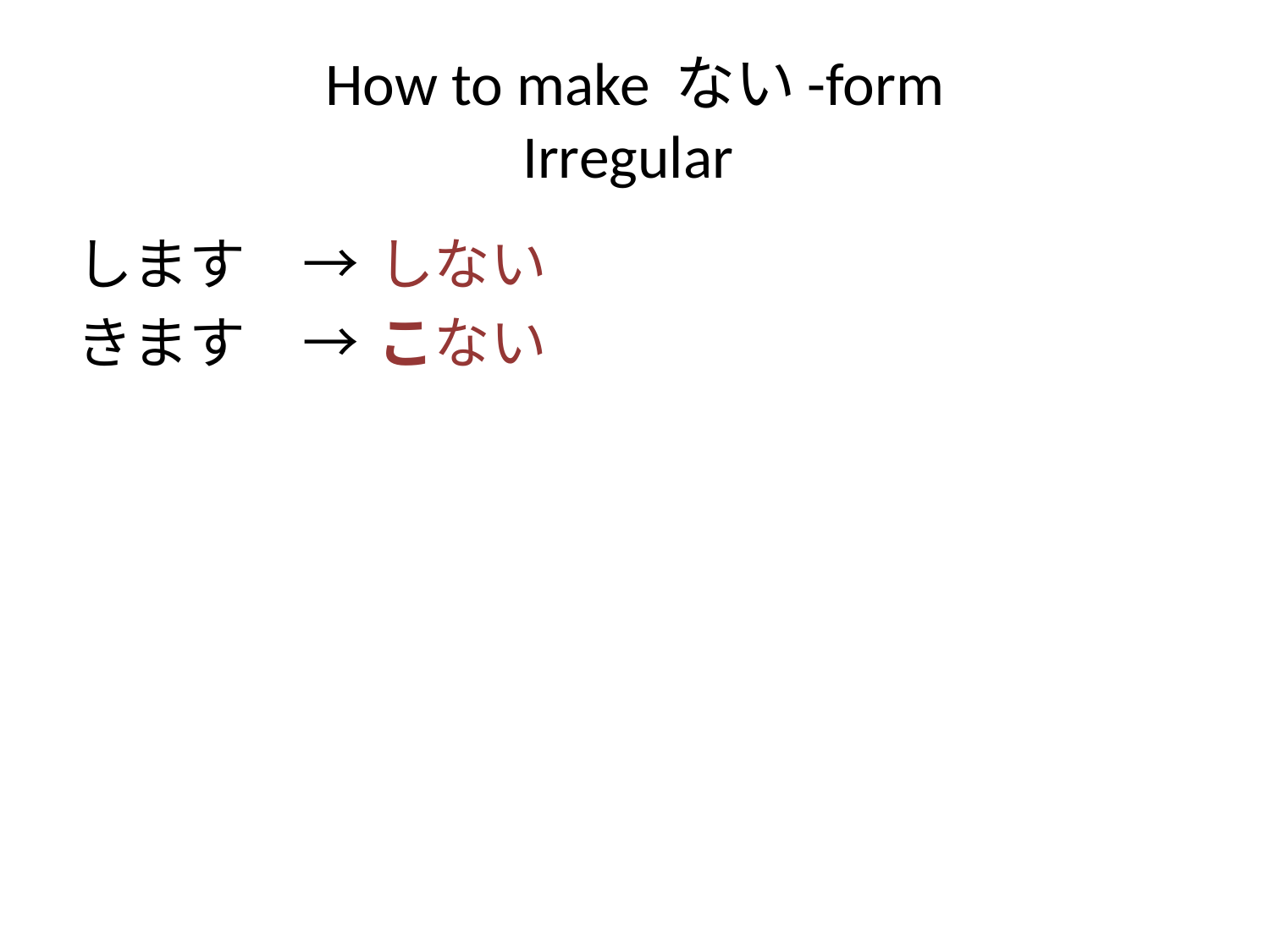

# How to make ない-form Irregular
します　→	しない
きます　→	こない